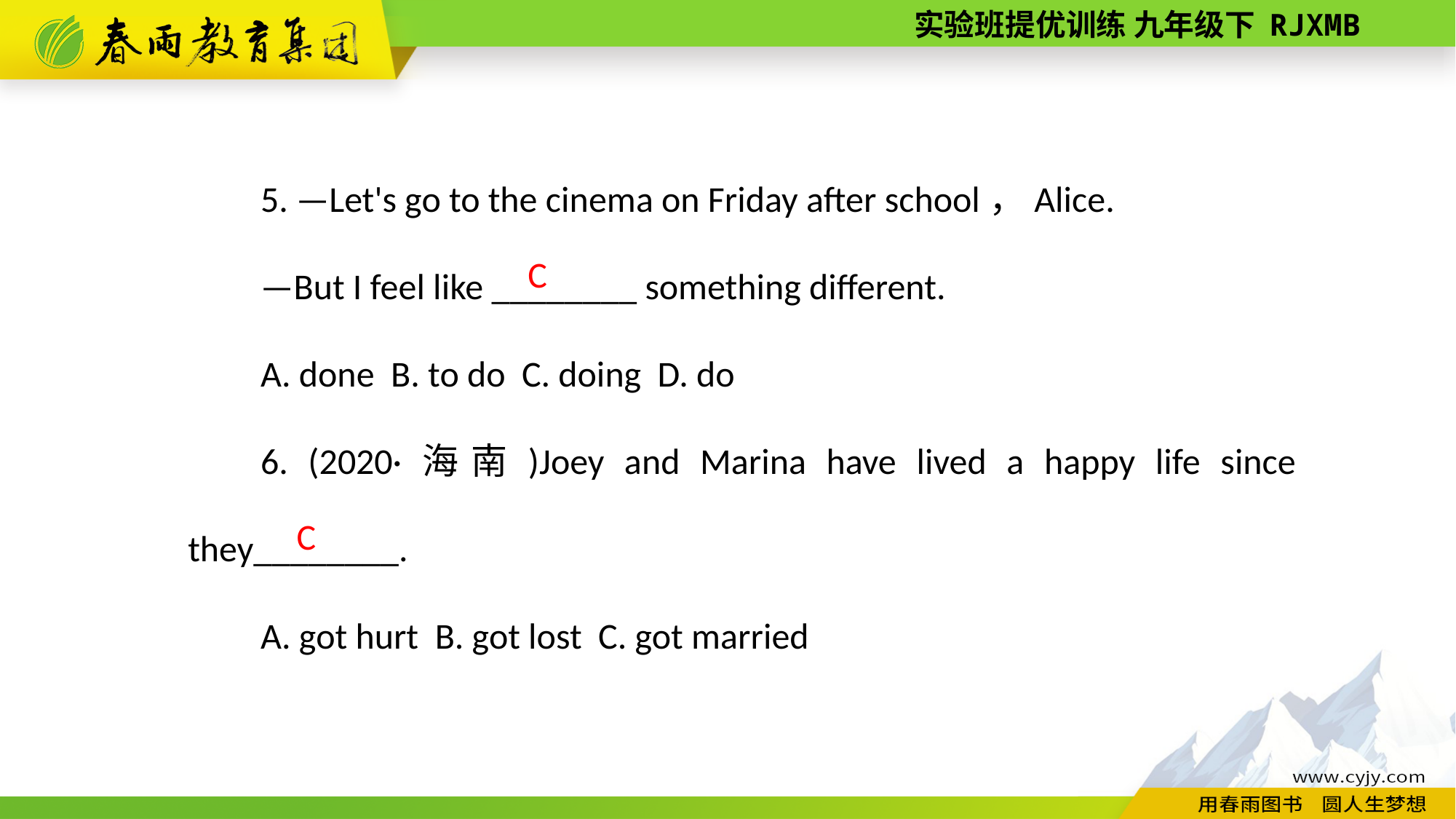

5. —Let's go to the cinema on Friday after school，Alice.
—But I feel like ________ something different.
A. done  B. to do  C. doing  D. do
6. (2020·海南)Joey and Marina have lived a happy life since they________.
A. got hurt  B. got lost  C. got married
C
C